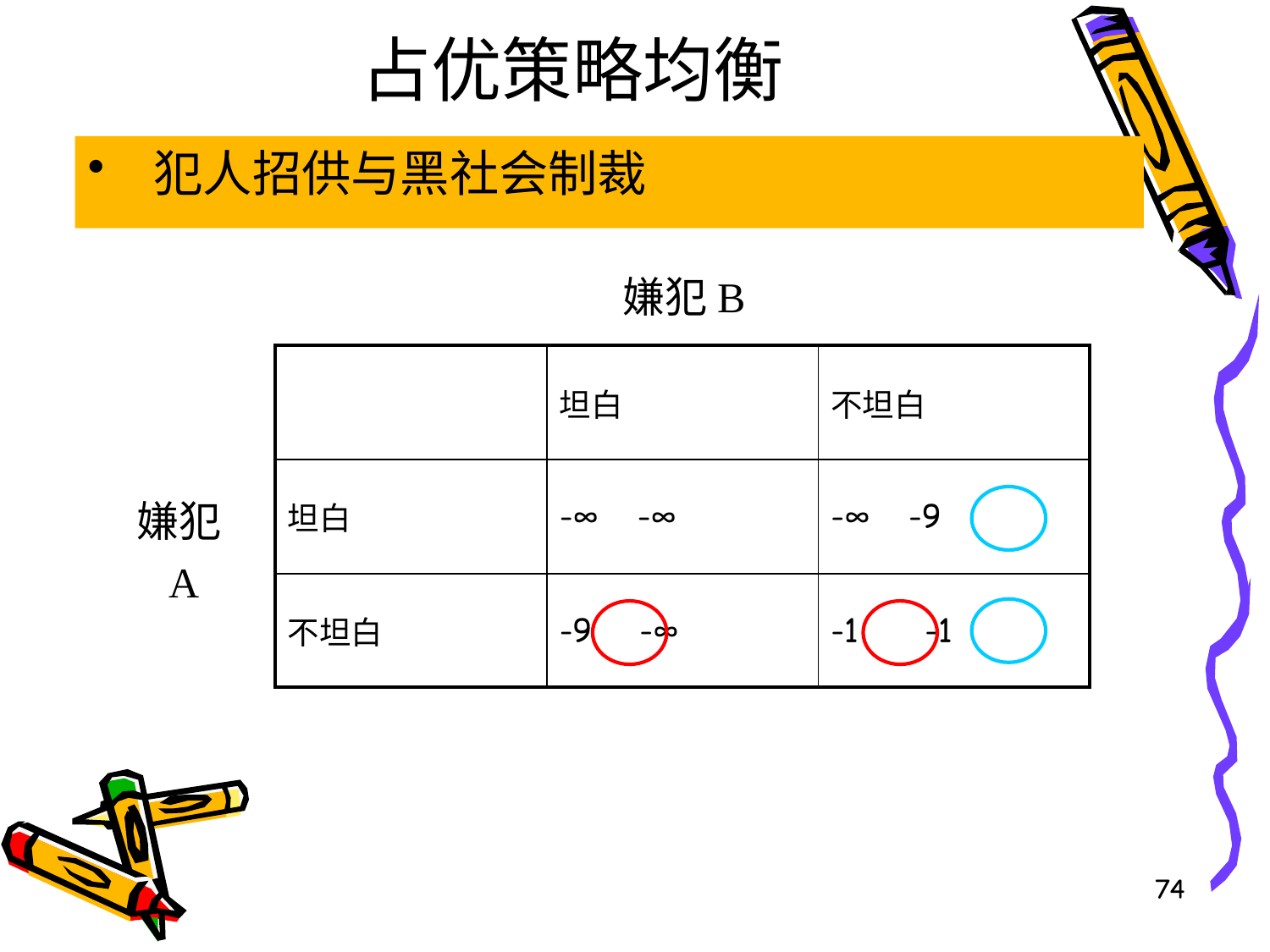

# 占优策略均衡
犯人招供与黑社会制裁
嫌犯B
|  | 坦白 | 不坦白 |
| --- | --- | --- |
| 坦白 | -∞ -∞ | -∞ -9 |
| 不坦白 | -9 -∞ | -1 -1 |
嫌犯A

74